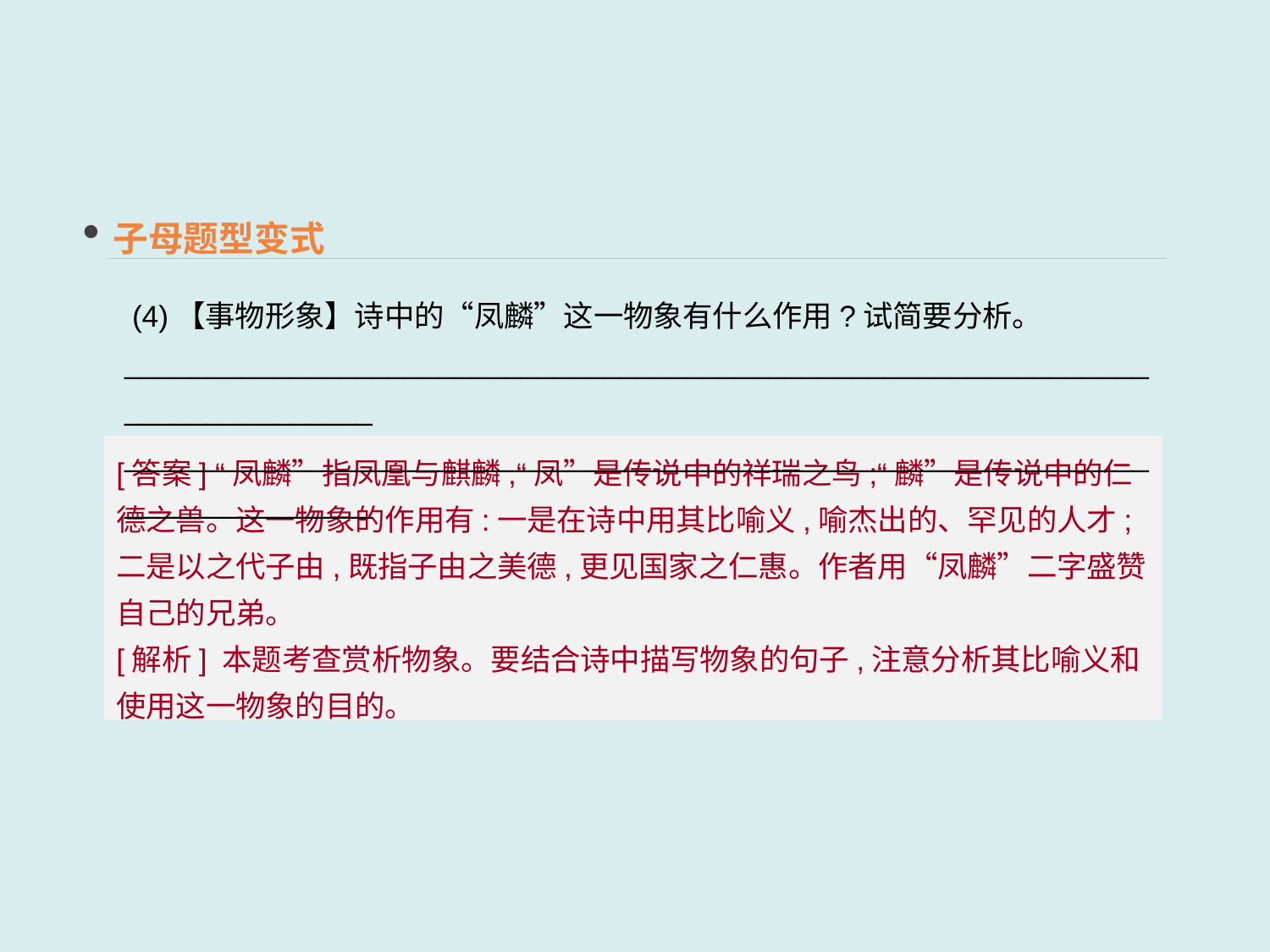

子母题型变式

 (4)【事物形象】诗中的“凤麟”这一物象有什么作用?试简要分析。
_____________________________________________________________________________
_____________________________________________________________________________

[答案] “凤麟”指凤凰与麒麟,“凤”是传说中的祥瑞之鸟;“麟”是传说中的仁德之兽。这一物象的作用有:一是在诗中用其比喻义,喻杰出的、罕见的人才;二是以之代子由,既指子由之美德,更见国家之仁惠。作者用“凤麟”二字盛赞自己的兄弟。
[解析] 本题考查赏析物象。要结合诗中描写物象的句子,注意分析其比喻义和使用这一物象的目的。